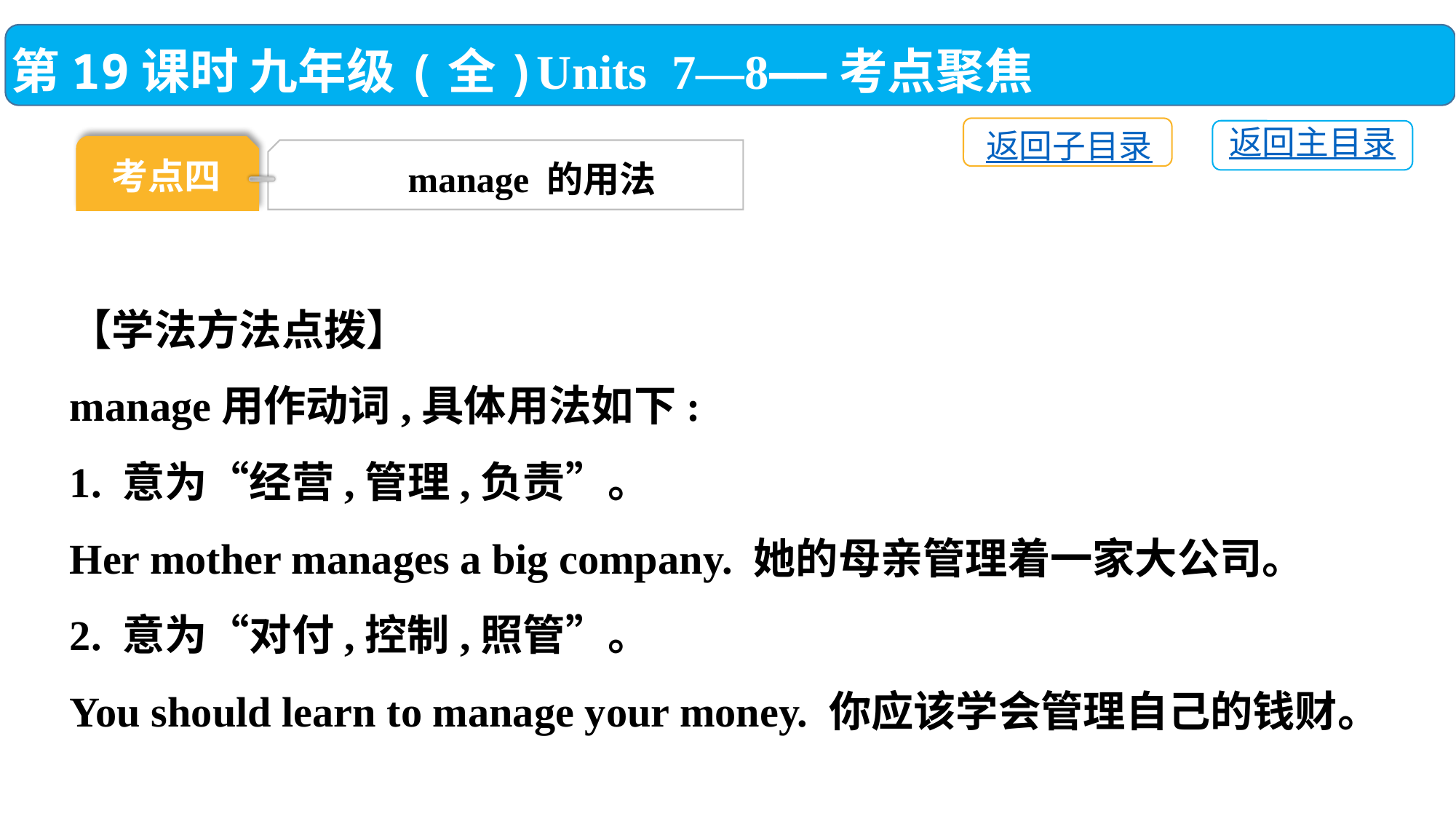

第19课时 九年级(全)Units  7—8——考点聚焦

返回子目录
返回主目录
考点四
manage 的用法

【学法方法点拨】
manage用作动词,具体用法如下:
1. 意为“经营,管理,负责”。
Her mother manages a big company. 她的母亲管理着一家大公司。
2. 意为“对付,控制,照管”。
You should learn to manage your money. 你应该学会管理自己的钱财。